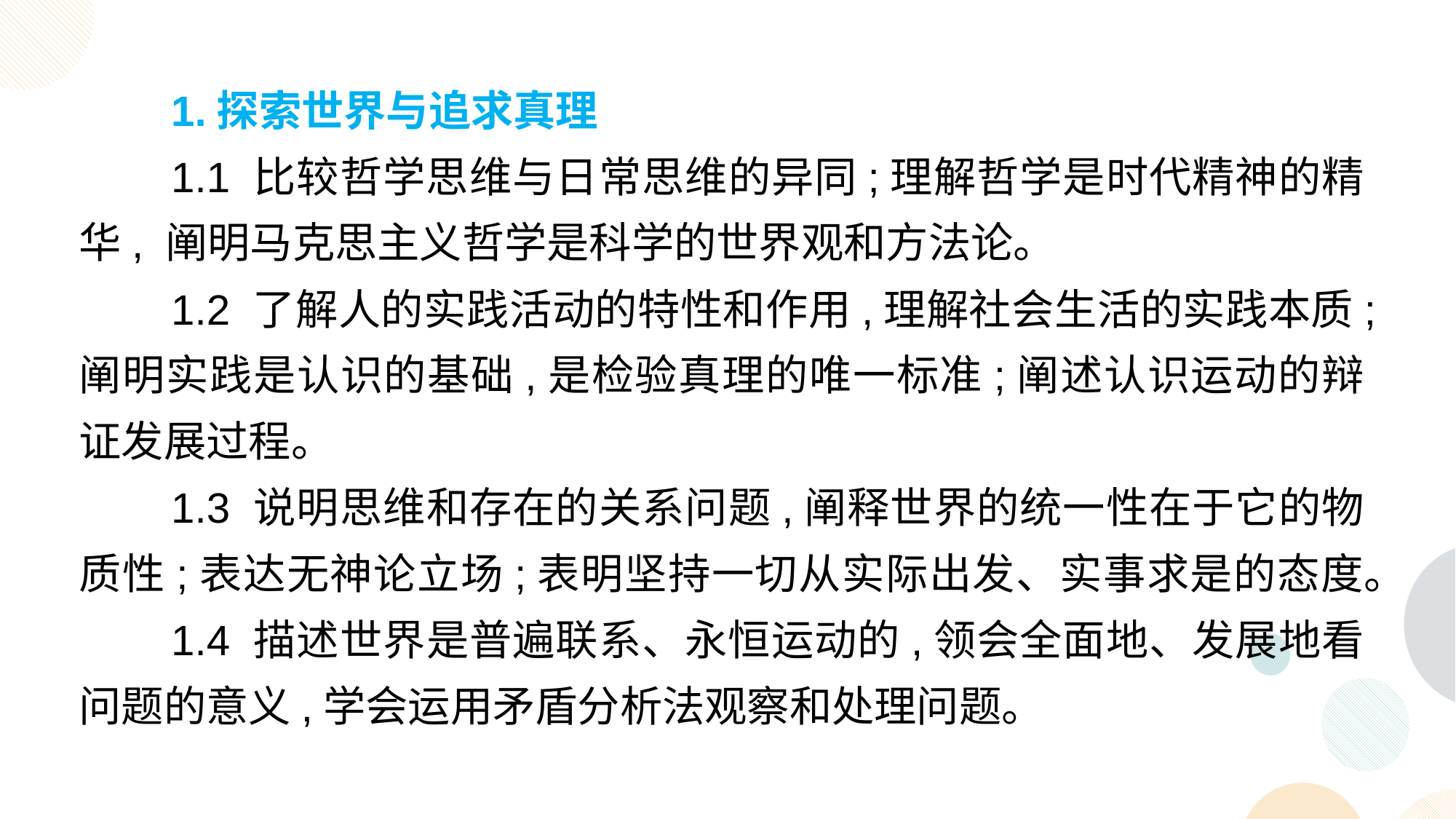

1.探索世界与追求真理
1.1 比较哲学思维与日常思维的异同;理解哲学是时代精神的精华, 阐明马克思主义哲学是科学的世界观和方法论。
1.2 了解人的实践活动的特性和作用,理解社会生活的实践本质;阐明实践是认识的基础,是检验真理的唯一标准;阐述认识运动的辩证发展过程。
1.3 说明思维和存在的关系问题,阐释世界的统一性在于它的物质性;表达无神论立场;表明坚持一切从实际出发、实事求是的态度。
1.4 描述世界是普遍联系、永恒运动的,领会全面地、发展地看问题的意义,学会运用矛盾分析法观察和处理问题。